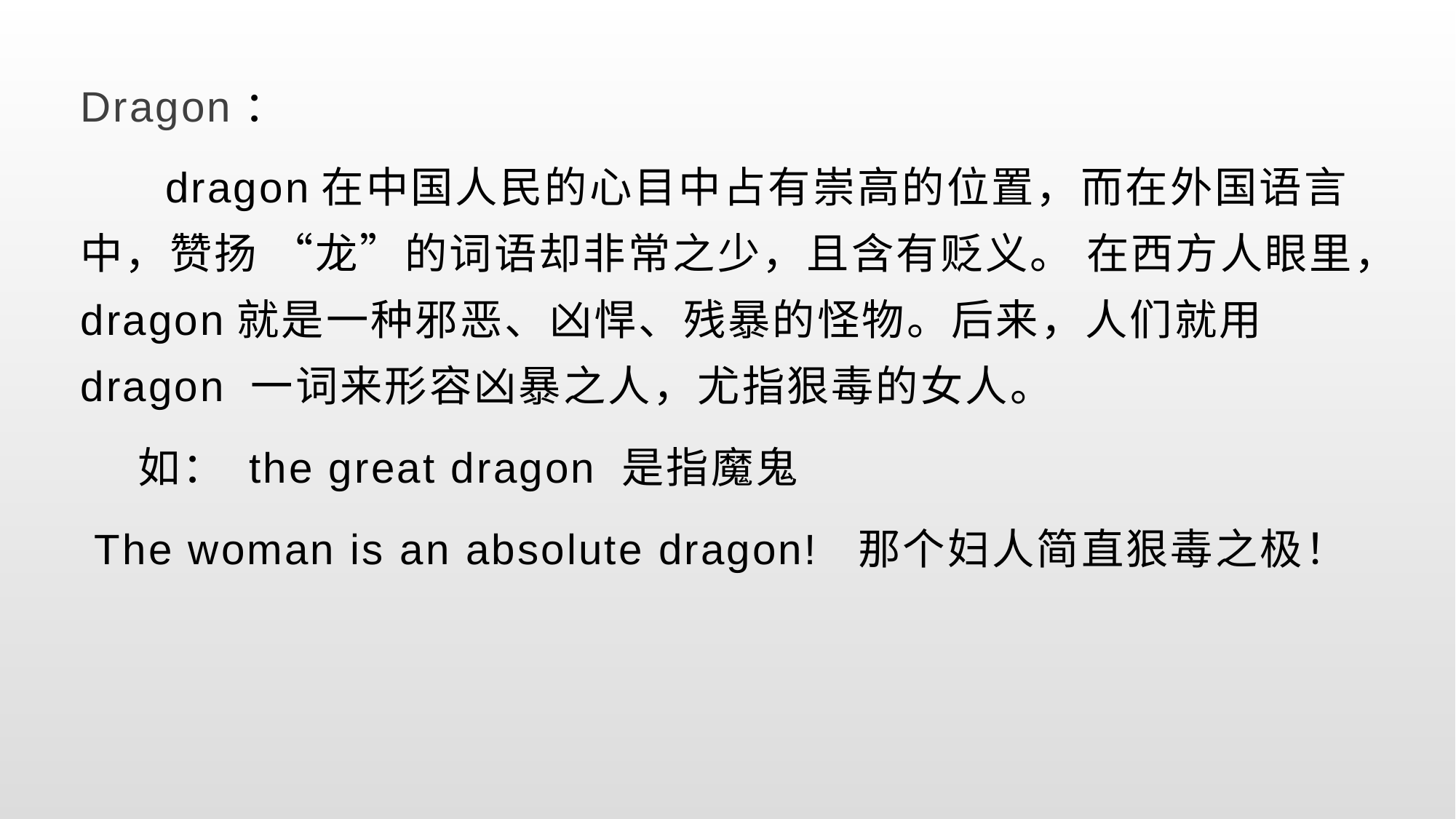

Dragon：
      dragon在中国人民的心目中占有崇高的位置，而在外国语言中，赞扬 “龙”的词语却非常之少，且含有贬义。 在西方人眼里，dragon就是一种邪恶、凶悍、残暴的怪物。后来，人们就用dragon 一词来形容凶暴之人，尤指狠毒的女人。
    如： the great dragon 是指魔鬼
 The woman is an absolute dragon!  那个妇人简直狠毒之极！